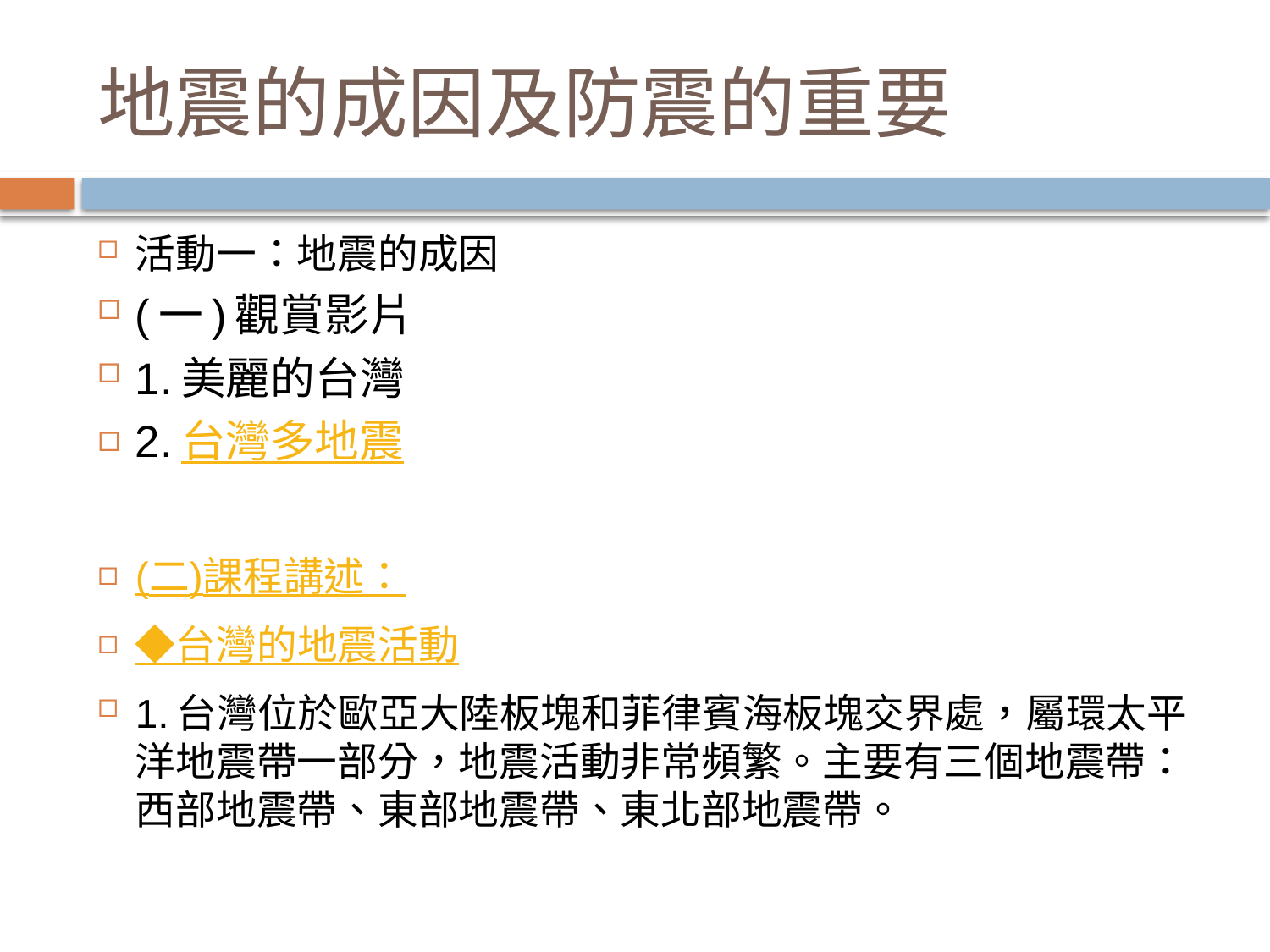

# 地震的成因及防震的重要
活動一：地震的成因
(一)觀賞影片
1.美麗的台灣
2.台灣多地震

(二)課程講述：
◆台灣的地震活動
1.台灣位於歐亞大陸板塊和菲律賓海板塊交界處，屬環太平洋地震帶一部分，地震活動非常頻繁。主要有三個地震帶：西部地震帶、東部地震帶、東北部地震帶。